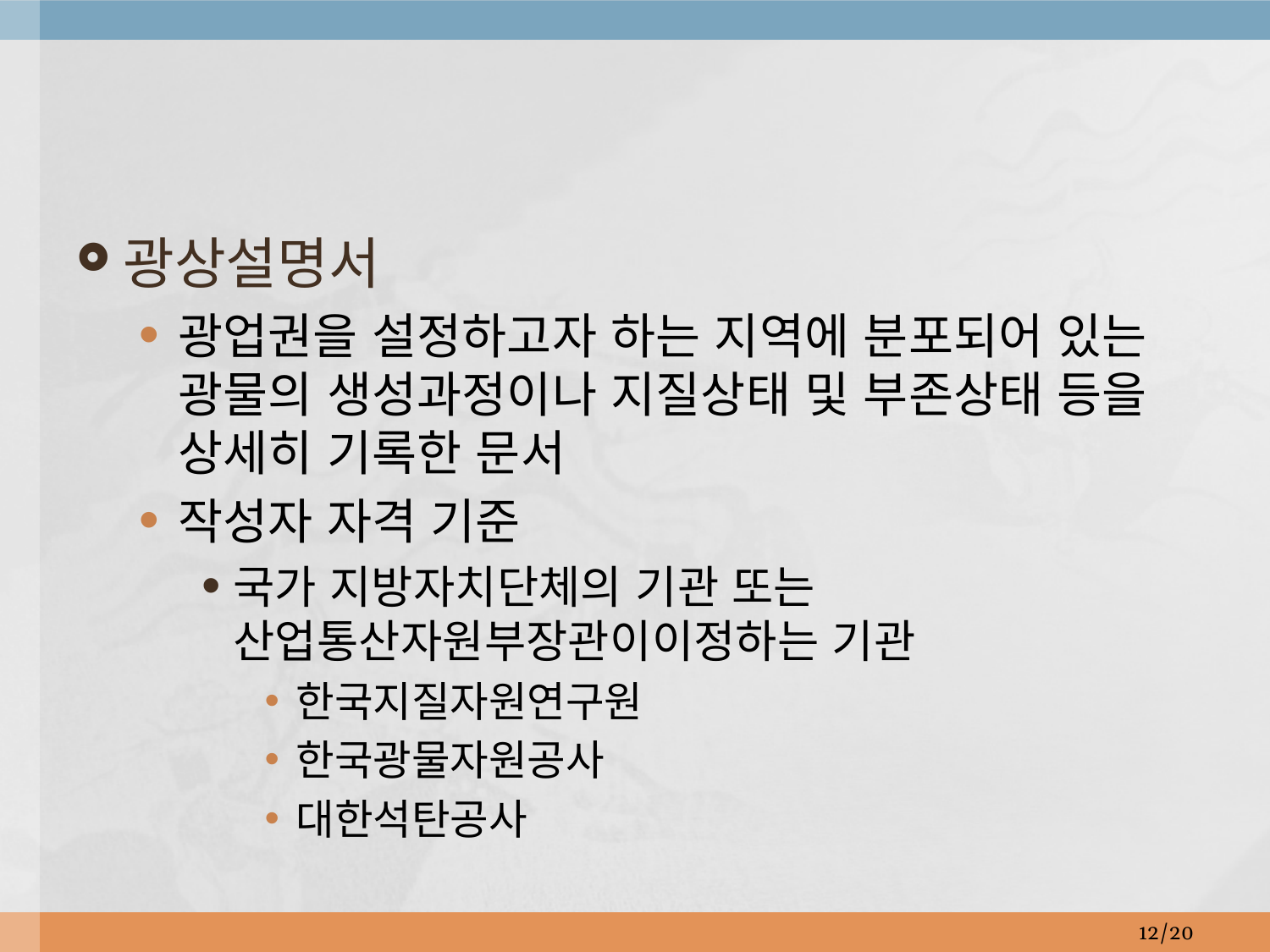

광상설명서
광업권을 설정하고자 하는 지역에 분포되어 있는 광물의 생성과정이나 지질상태 및 부존상태 등을 상세히 기록한 문서
작성자 자격 기준
국가 지방자치단체의 기관 또는 산업통산자원부장관이이정하는 기관
한국지질자원연구원
한국광물자원공사
대한석탄공사
12